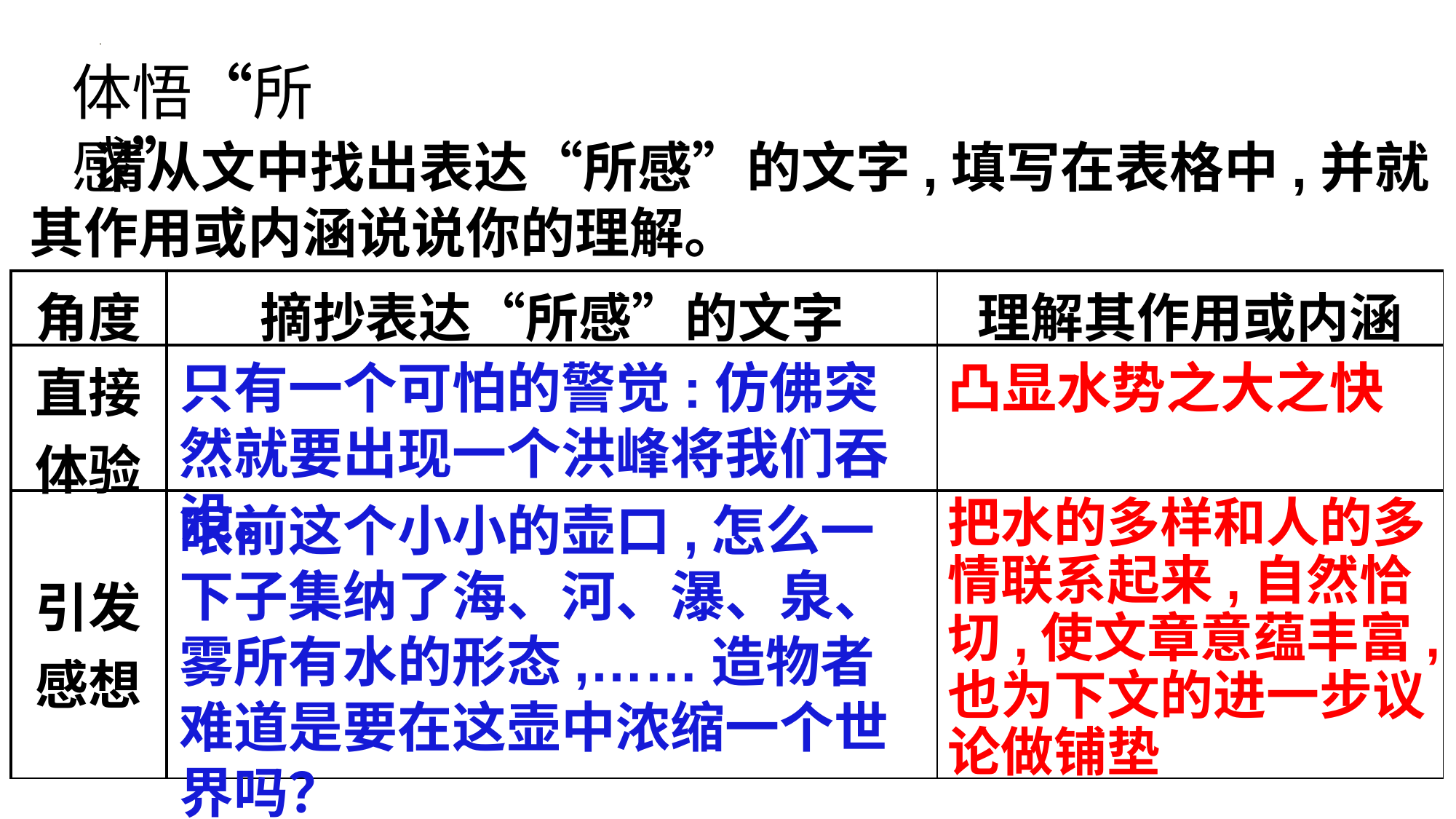

体悟“所感”
    请从文中找出表达“所感”的文字,填写在表格中,并就其作用或内涵说说你的理解。
| 角度 | 摘抄表达“所感”的文字 | 理解其作用或内涵 |
| --- | --- | --- |
| 直接体验 |  |  |
| 引发感想 |  |  |
只有一个可怕的警觉:仿佛突然就要出现一个洪峰将我们吞没。
凸显水势之大之快
眼前这个小小的壶口,怎么一下子集纳了海、河、瀑、泉、雾所有水的形态,……造物者难道是要在这壶中浓缩一个世界吗？
把水的多样和人的多情联系起来,自然恰切,使文章意蕴丰富,也为下文的进一步议论做铺垫